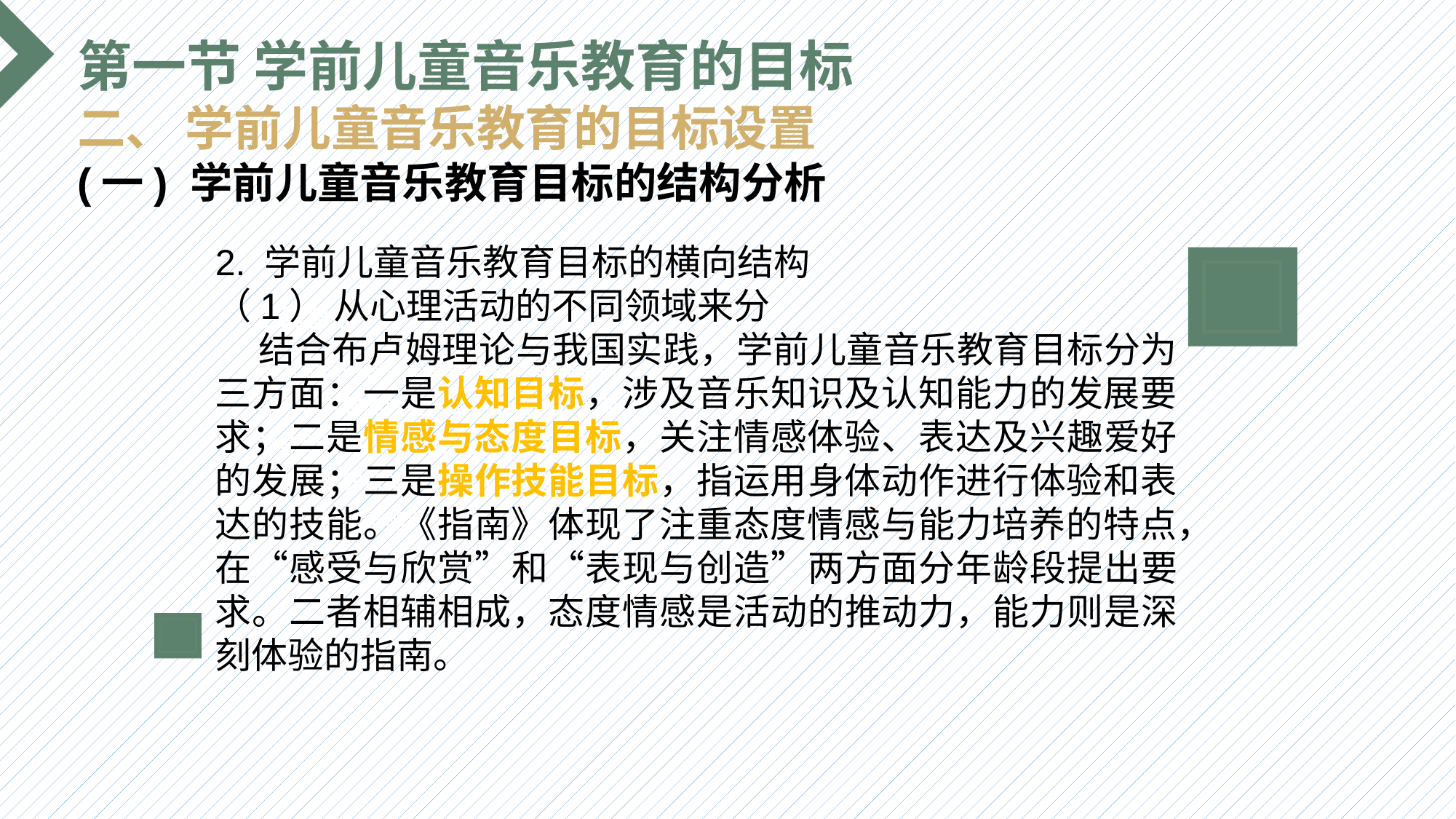

第一节 学前儿童音乐教育的目标
二、 学前儿童音乐教育的目标设置
(一) 学前儿童音乐教育目标的结构分析

2. 学前儿童音乐教育目标的横向结构
（1） 从心理活动的不同领域来分
    结合布卢姆理论与我国实践，学前儿童音乐教育目标分为三方面：一是认知目标，涉及音乐知识及认知能力的发展要求；二是情感与态度目标，关注情感体验、表达及兴趣爱好的发展；三是操作技能目标，指运用身体动作进行体验和表达的技能。《指南》体现了注重态度情感与能力培养的特点，在“感受与欣赏”和“表现与创造”两方面分年龄段提出要求。二者相辅相成，态度情感是活动的推动力，能力则是深刻体验的指南。

选题背景
输入您的内容，请简要说明，言简意赅即可输入您的内容，请简要说明，言简意赅即可输入您的内容，请简要说明，言简意赅即可输入您的内容，请简要说明，言简意赅即可